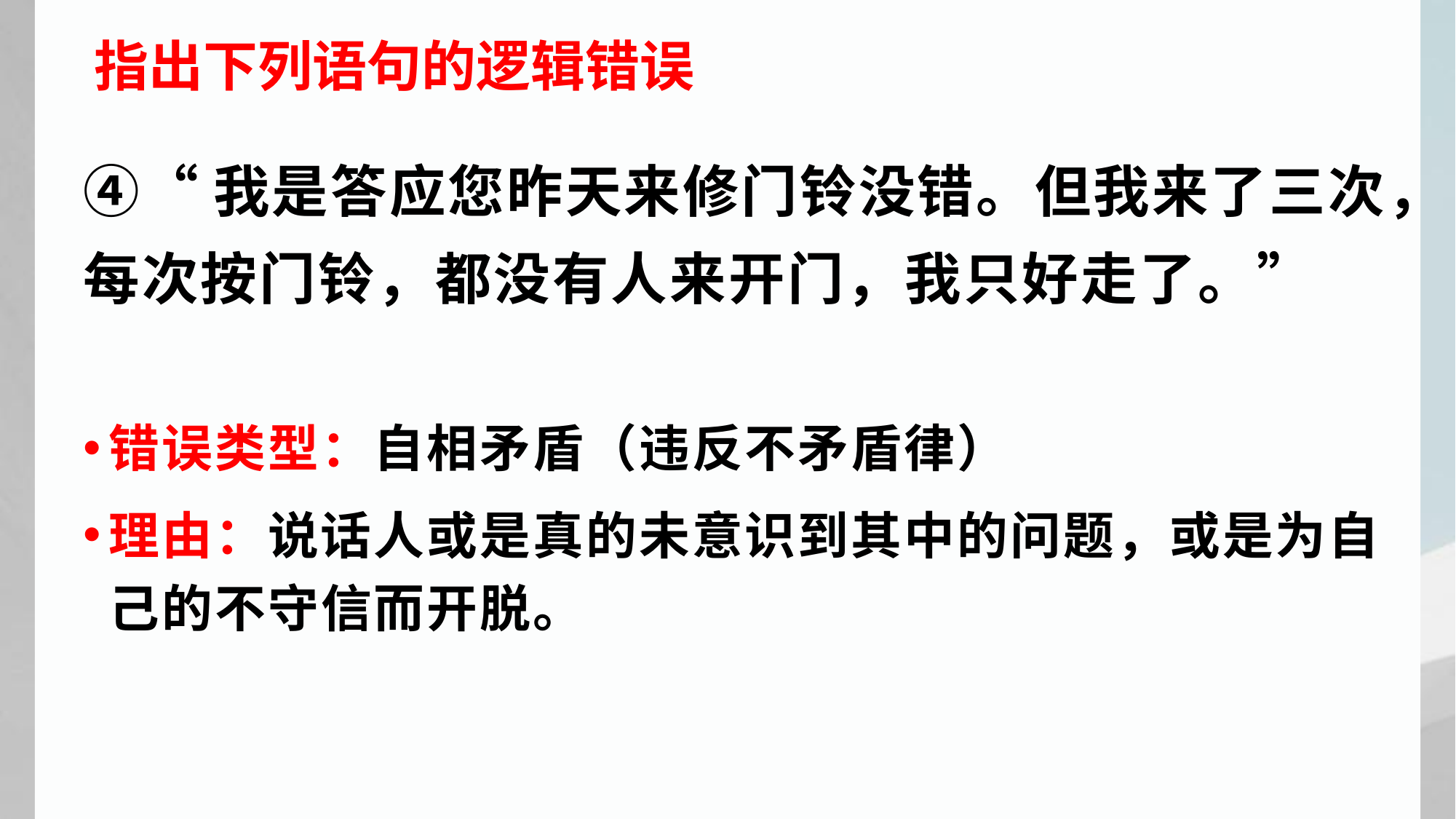

指出下列语句的逻辑错误
④“我是答应您昨天来修门铃没错。但我来了三次，每次按门铃，都没有人来开门，我只好走了。”

错误类型：自相矛盾（违反不矛盾律）
理由：说话人或是真的未意识到其中的问题，或是为自己的不守信而开脱。